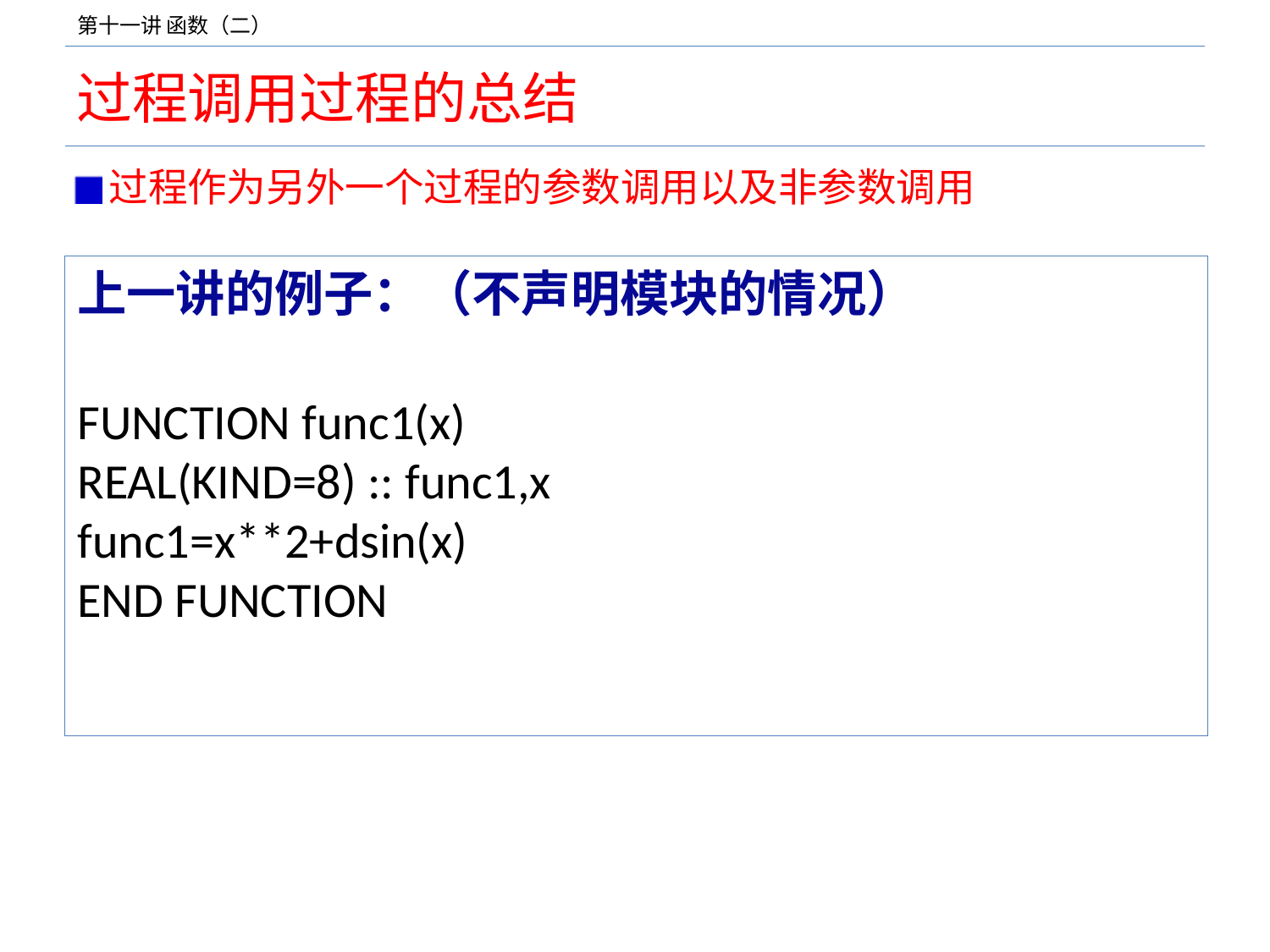

# 过程调用过程的总结
过程作为另外一个过程的参数调用以及非参数调用
上一讲的例子：（不声明模块的情况）

FUNCTION func1(x)
REAL(KIND=8) :: func1,x
func1=x**2+dsin(x)
END FUNCTION